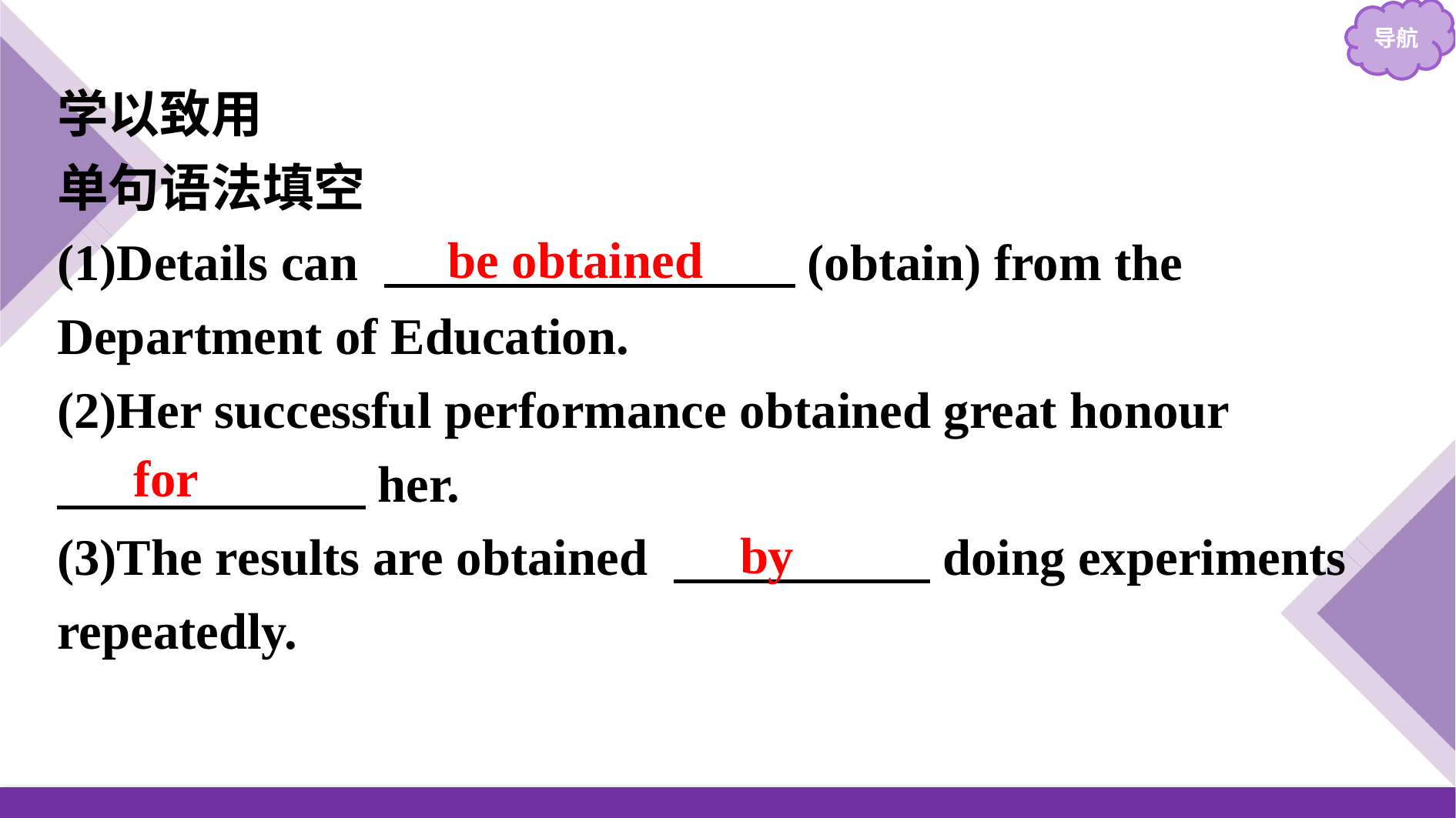

学以致用
单句语法填空
(1)Details can 　　　　　　　　(obtain) from the Department of Education.
(2)Her successful performance obtained great honour
　　　　　　her.
(3)The results are obtained 　　　　　doing experiments repeatedly.
be obtained
for
by